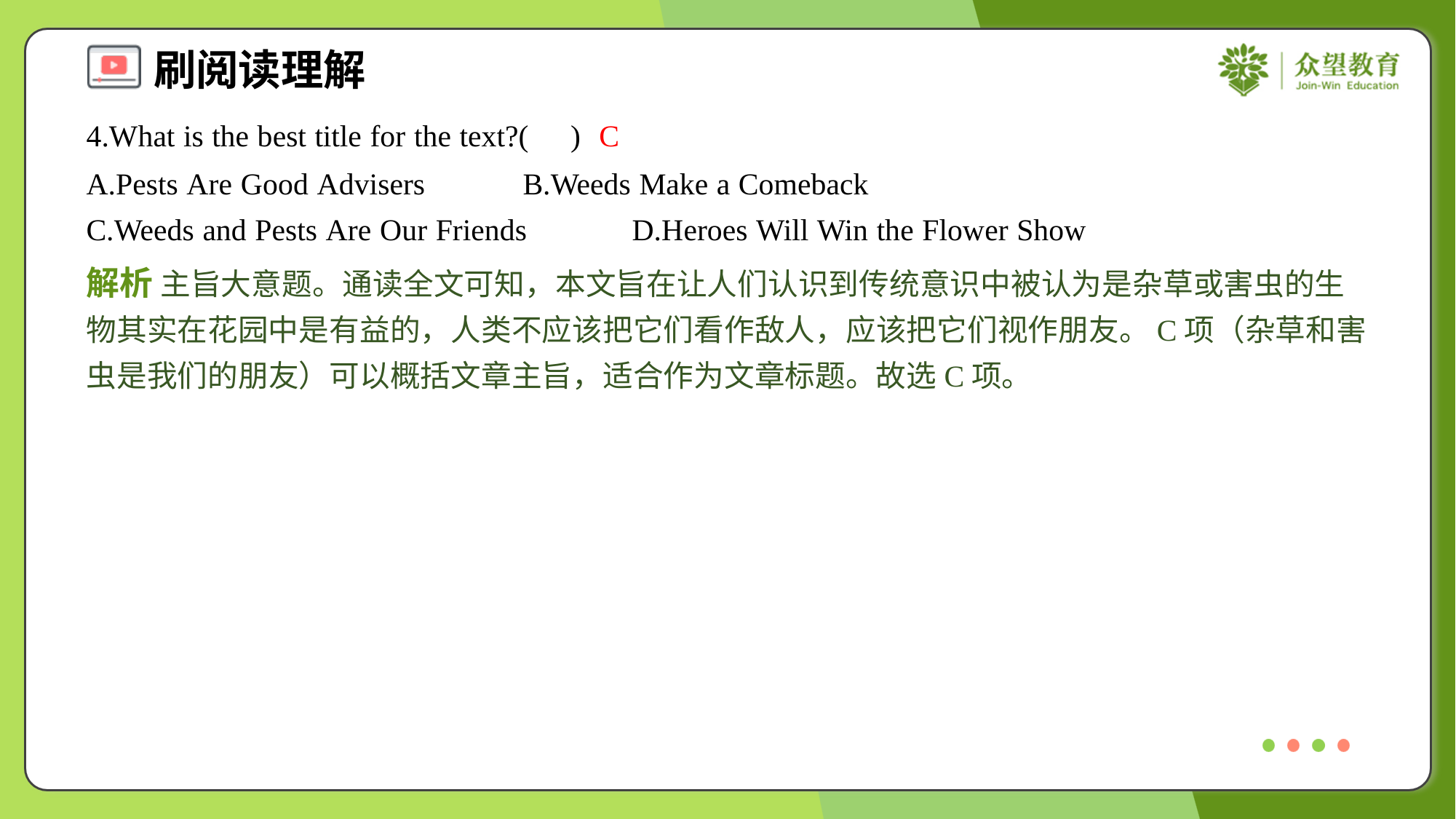

4.What is the best title for the text?(     )
C
A.Pests Are Good Advisers	B.Weeds Make a Comeback
C.Weeds and Pests Are Our Friends	D.Heroes Will Win the Flower Show
解析 主旨大意题。通读全文可知，本文旨在让人们认识到传统意识中被认为是杂草或害虫的生物其实在花园中是有益的，人类不应该把它们看作敌人，应该把它们视作朋友。C项（杂草和害虫是我们的朋友）可以概括文章主旨，适合作为文章标题。故选C项。